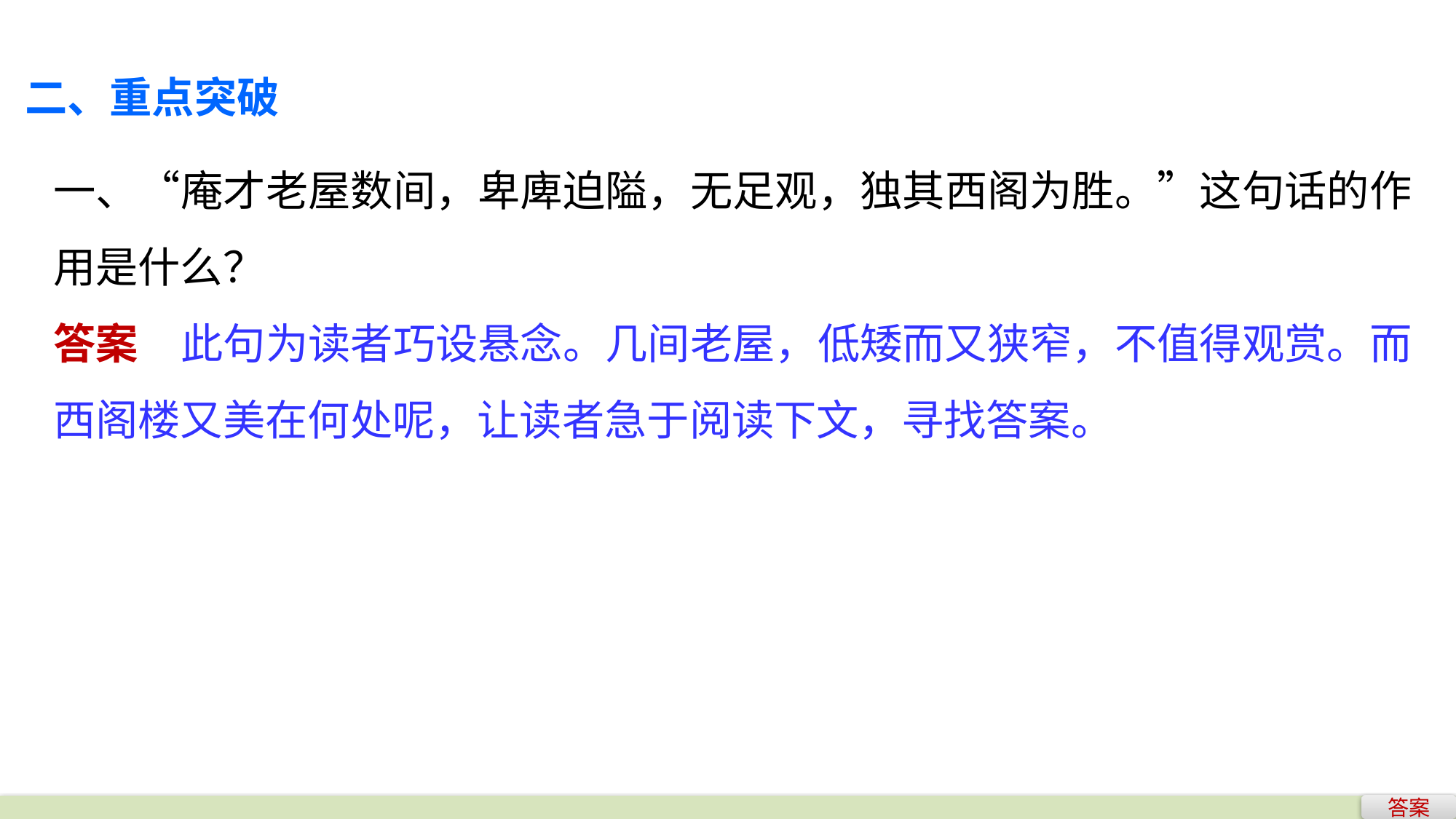

二、重点突破
一、“庵才老屋数间，卑庳迫隘，无足观，独其西阁为胜。”这句话的作用是什么？
答案　此句为读者巧设悬念。几间老屋，低矮而又狭窄，不值得观赏。而西阁楼又美在何处呢，让读者急于阅读下文，寻找答案。
答案